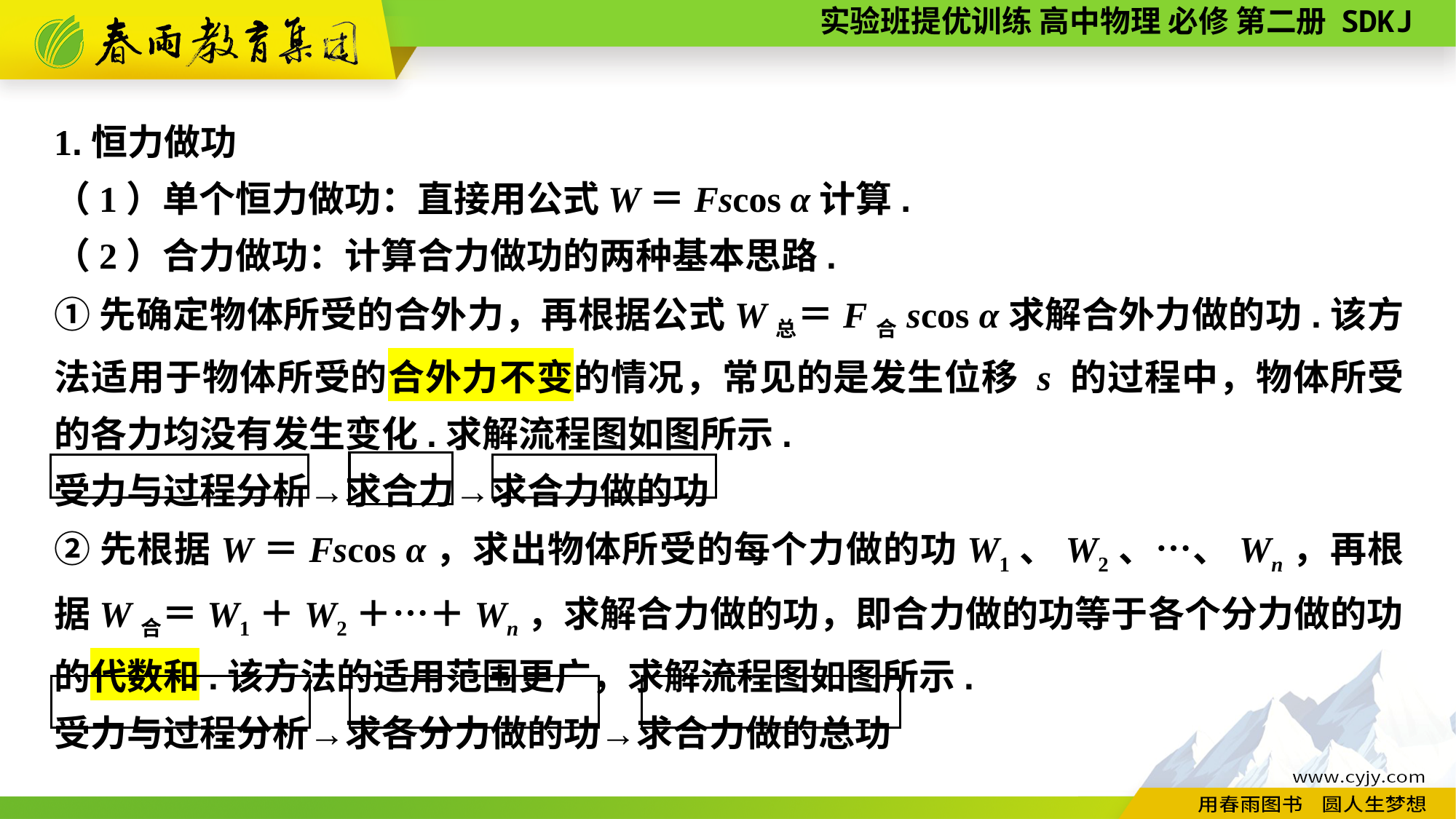

1.恒力做功
（1）单个恒力做功：直接用公式W＝Fscos α计算.
（2）合力做功：计算合力做功的两种基本思路.
①先确定物体所受的合外力，再根据公式W总＝F合scos α求解合外力做的功.该方法适用于物体所受的合外力不变的情况，常见的是发生位移 s 的过程中，物体所受的各力均没有发生变化.求解流程图如图所示.
受力与过程分析→求合力→求合力做的功
②先根据W＝Fscos α，求出物体所受的每个力做的功W1、W2、…、Wn，再根据W合＝W1＋W2＋…＋Wn，求解合力做的功，即合力做的功等于各个分力做的功的代数和.该方法的适用范围更广，求解流程图如图所示.
受力与过程分析→求各分力做的功→求合力做的总功